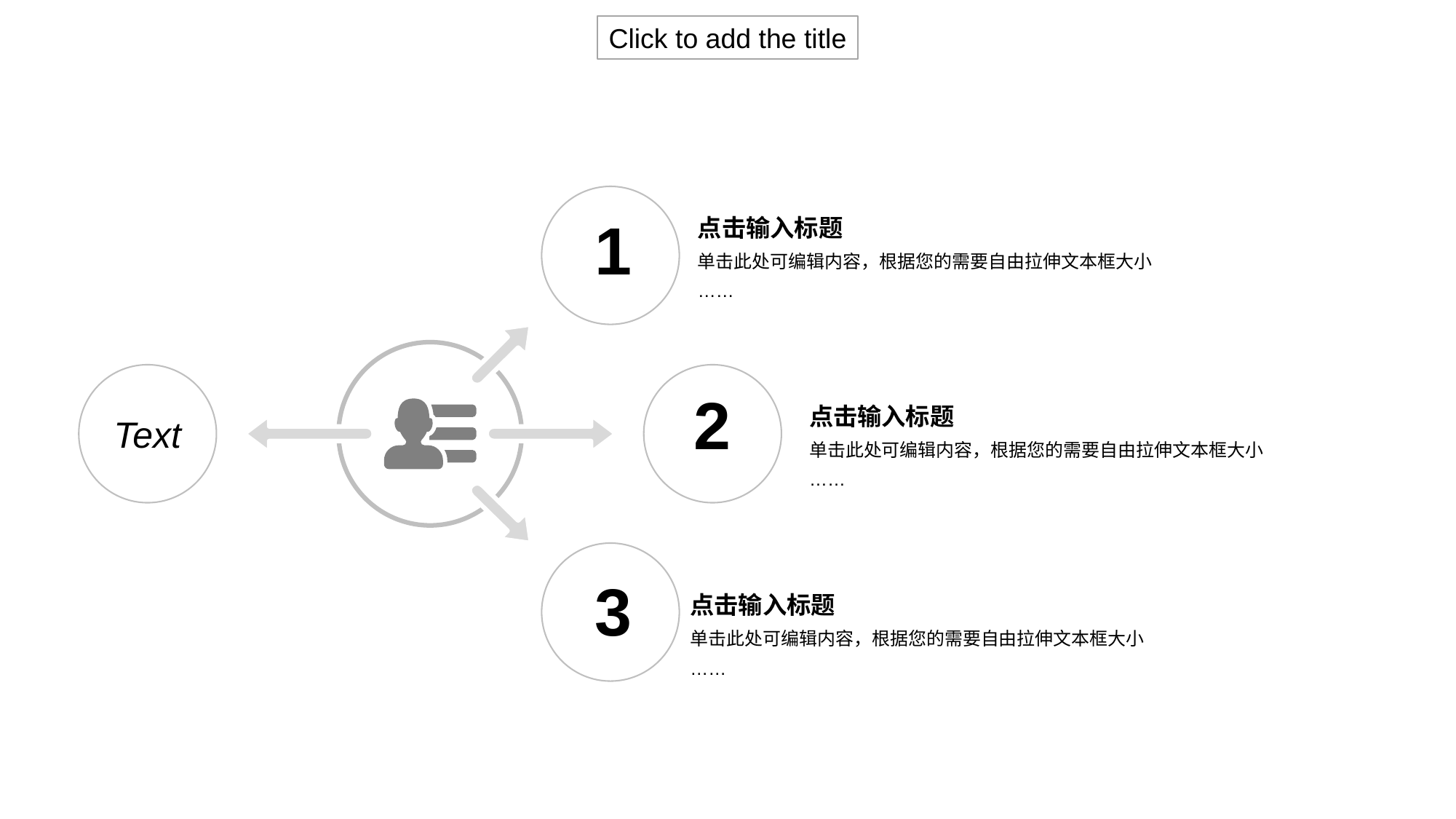

Click to add the title

Text

1
点击输入标题
单击此处可编辑内容，根据您的需要自由拉伸文本框大小
……
2
点击输入标题
单击此处可编辑内容，根据您的需要自由拉伸文本框大小
……
3
点击输入标题
单击此处可编辑内容，根据您的需要自由拉伸文本框大小
……